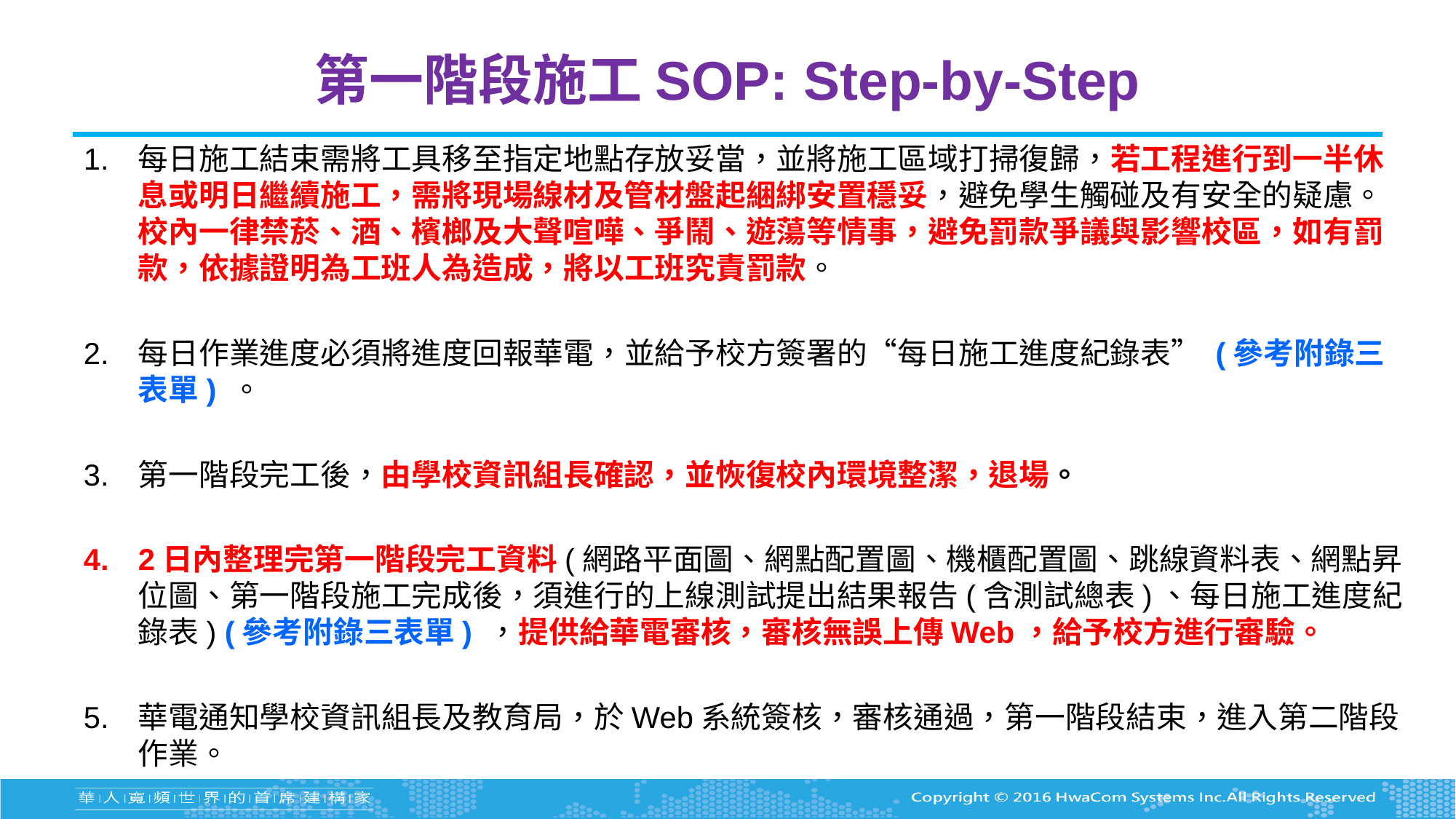

# 第一階段施工SOP: Step-by-Step
每日施工結束需將工具移至指定地點存放妥當，並將施工區域打掃復歸，若工程進行到一半休息或明日繼續施工，需將現場線材及管材盤起綑綁安置穩妥，避免學生觸碰及有安全的疑慮。校內一律禁菸、酒、檳榔及大聲喧嘩、爭鬧、遊蕩等情事，避免罰款爭議與影響校區，如有罰款，依據證明為工班人為造成，將以工班究責罰款。

每日作業進度必須將進度回報華電，並給予校方簽署的“每日施工進度紀錄表” (參考附錄三表單) 。

第一階段完工後，由學校資訊組長確認，並恢復校內環境整潔，退場。

2日內整理完第一階段完工資料(網路平面圖、網點配置圖、機櫃配置圖、跳線資料表、網點昇位圖、第一階段施工完成後，須進行的上線測試提出結果報告(含測試總表)、每日施工進度紀錄表) (參考附錄三表單) ，提供給華電審核，審核無誤上傳Web，給予校方進行審驗。

華電通知學校資訊組長及教育局，於Web系統簽核，審核通過，第一階段結束，進入第二階段作業。